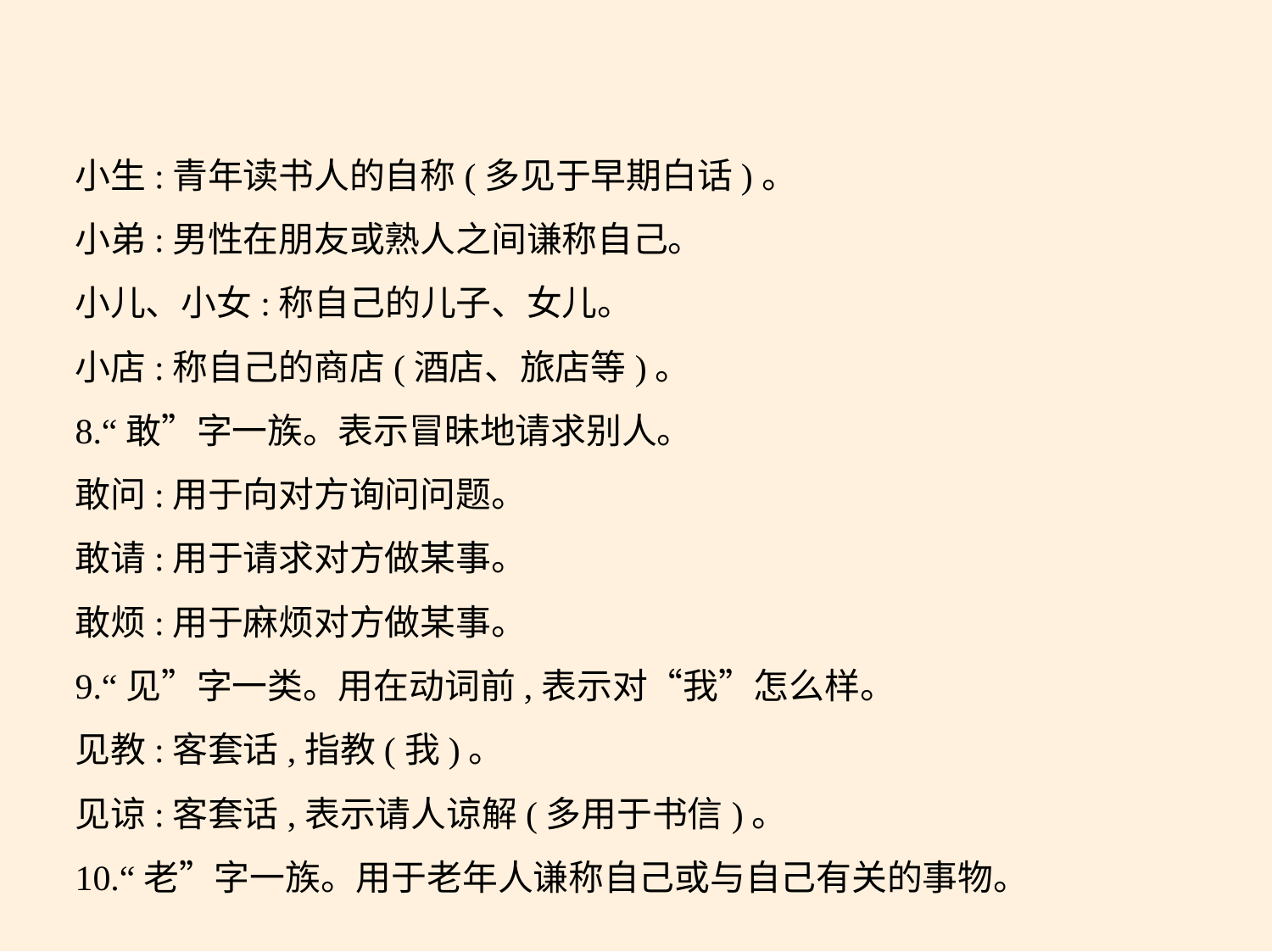

小生:青年读书人的自称(多见于早期白话)。
小弟:男性在朋友或熟人之间谦称自己。
小儿、小女:称自己的儿子、女儿。
小店:称自己的商店(酒店、旅店等)。
8.“敢”字一族。表示冒昧地请求别人。
敢问:用于向对方询问问题。
敢请:用于请求对方做某事。
敢烦:用于麻烦对方做某事。
9.“见”字一类。用在动词前,表示对“我”怎么样。
见教:客套话,指教(我)。
见谅:客套话,表示请人谅解(多用于书信)。
10.“老”字一族。用于老年人谦称自己或与自己有关的事物。